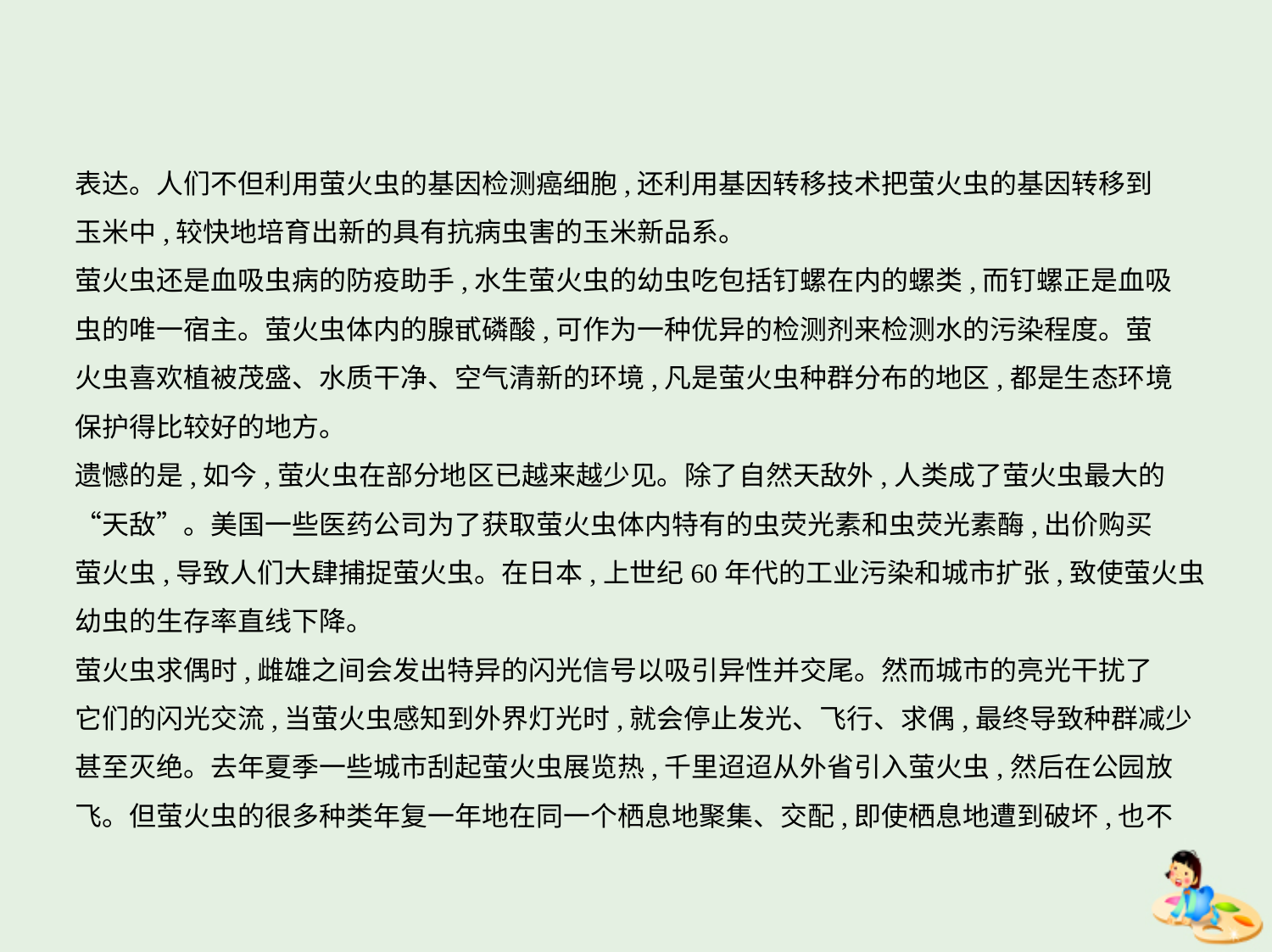

表达。人们不但利用萤火虫的基因检测癌细胞,还利用基因转移技术把萤火虫的基因转移到
玉米中,较快地培育出新的具有抗病虫害的玉米新品系。
萤火虫还是血吸虫病的防疫助手,水生萤火虫的幼虫吃包括钉螺在内的螺类,而钉螺正是血吸
虫的唯一宿主。萤火虫体内的腺甙磷酸,可作为一种优异的检测剂来检测水的污染程度。萤
火虫喜欢植被茂盛、水质干净、空气清新的环境,凡是萤火虫种群分布的地区,都是生态环境
保护得比较好的地方。
遗憾的是,如今,萤火虫在部分地区已越来越少见。除了自然天敌外,人类成了萤火虫最大的
“天敌”。美国一些医药公司为了获取萤火虫体内特有的虫荧光素和虫荧光素酶,出价购买
萤火虫,导致人们大肆捕捉萤火虫。在日本,上世纪60年代的工业污染和城市扩张,致使萤火虫
幼虫的生存率直线下降。
萤火虫求偶时,雌雄之间会发出特异的闪光信号以吸引异性并交尾。然而城市的亮光干扰了
它们的闪光交流,当萤火虫感知到外界灯光时,就会停止发光、飞行、求偶,最终导致种群减少
甚至灭绝。去年夏季一些城市刮起萤火虫展览热,千里迢迢从外省引入萤火虫,然后在公园放
飞。但萤火虫的很多种类年复一年地在同一个栖息地聚集、交配,即使栖息地遭到破坏,也不